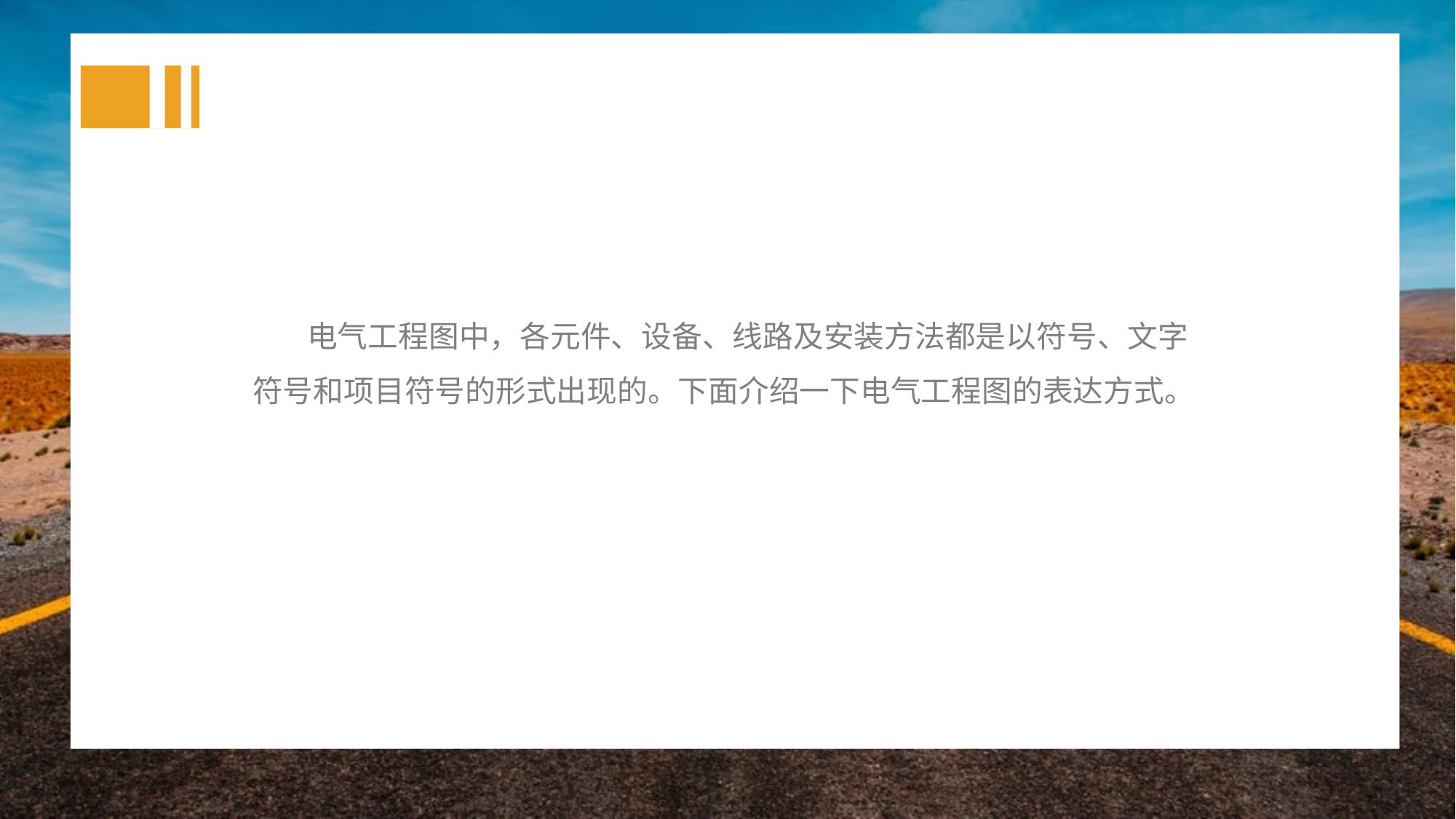

电气工程图中，各元件、设备、线路及安装方法都是以符号、文字符号和项目符号的形式出现的。下面介绍一下电气工程图的表达方式。